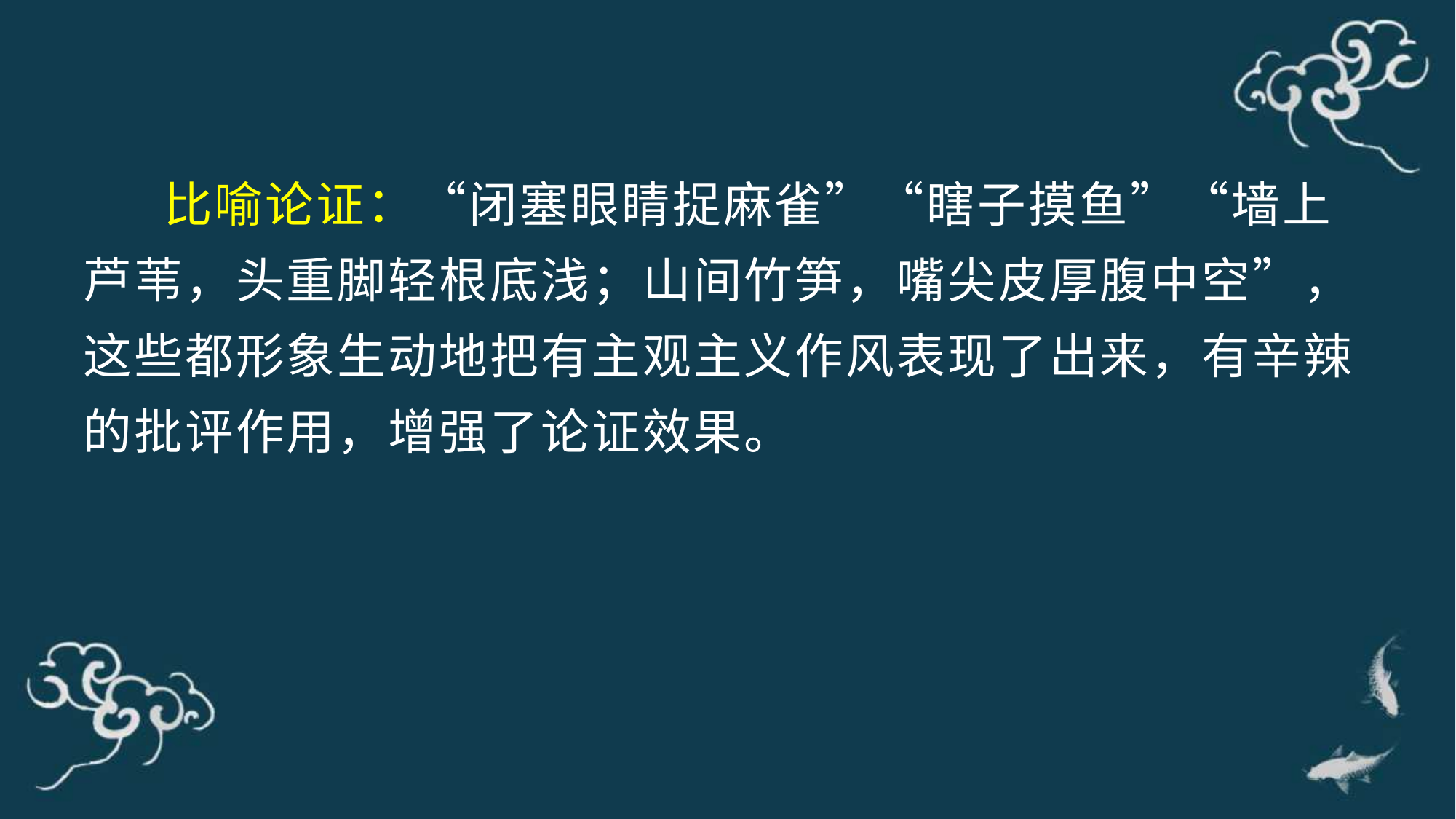

比喻论证：“闭塞眼睛捉麻雀”“瞎子摸鱼”“墙上芦苇，头重脚轻根底浅；山间竹笋，嘴尖皮厚腹中空”，这些都形象生动地把有主观主义作风表现了出来，有辛辣的批评作用，增强了论证效果。